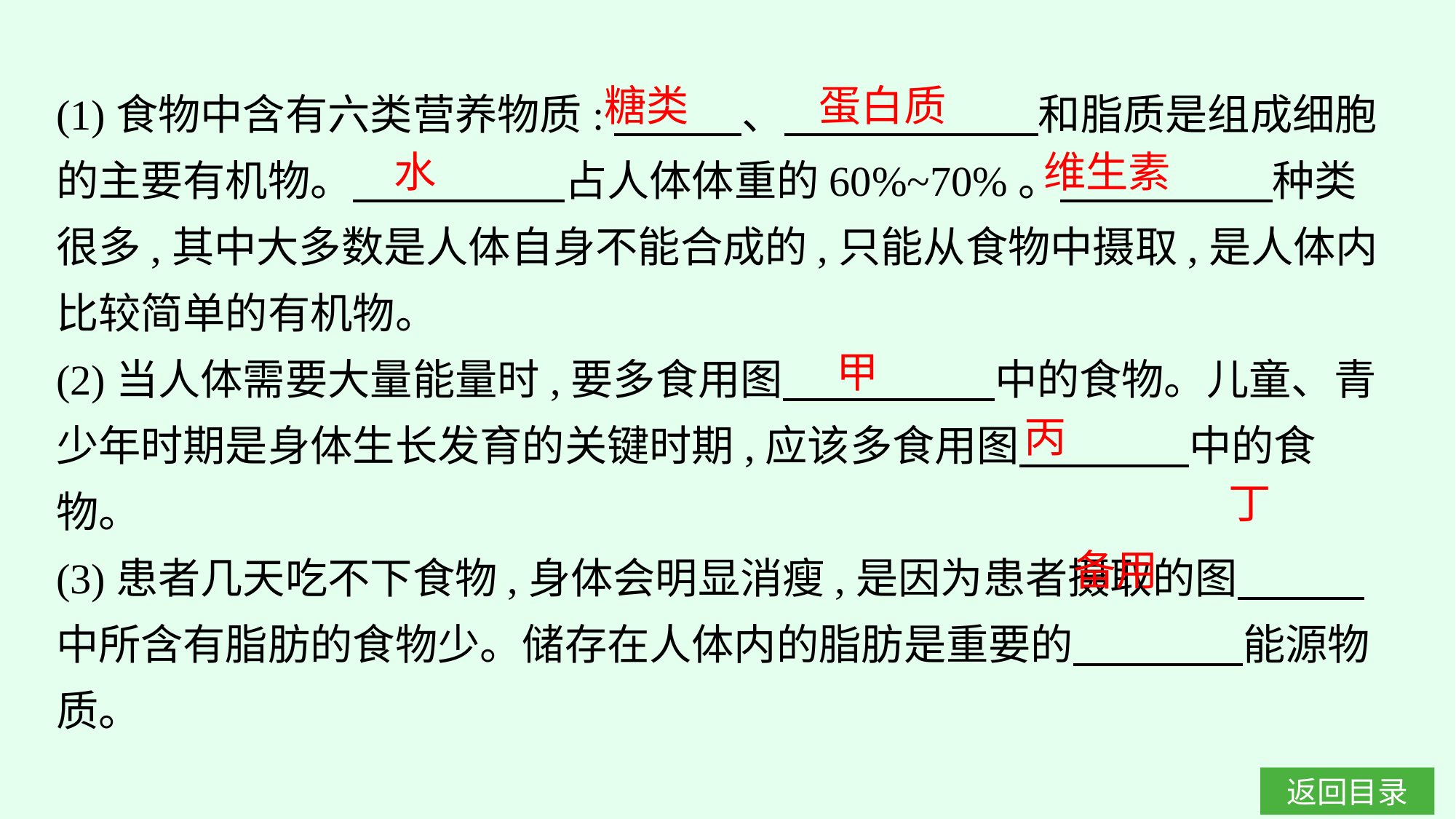

(1)食物中含有六类营养物质:　　　、　　　　　　和脂质是组成细胞的主要有机物。　　　　　占人体体重的60%~70%。　　　　　种类很多,其中大多数是人体自身不能合成的,只能从食物中摄取,是人体内比较简单的有机物。
(2)当人体需要大量能量时,要多食用图　　　　　中的食物。儿童、青少年时期是身体生长发育的关键时期,应该多食用图　　　　中的食物。
(3)患者几天吃不下食物,身体会明显消瘦,是因为患者摄取的图　　　中所含有脂肪的食物少。储存在人体内的脂肪是重要的　　　　能源物质。
糖类
蛋白质
水
维生素
甲
丙
丁
备用